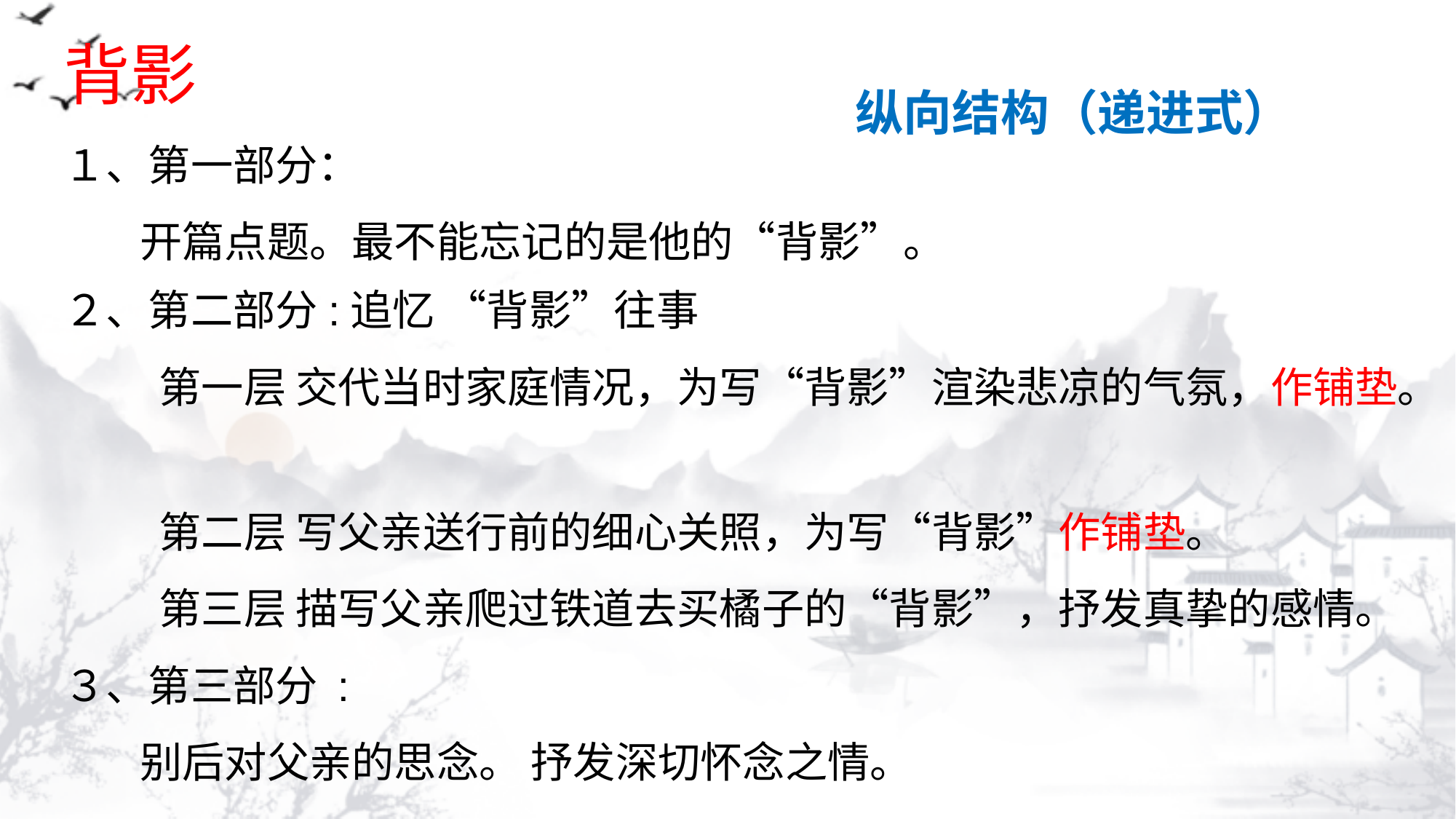

背影
１、第一部分：
       开篇点题。最不能忘记的是他的“背影”。
２、第二部分:追忆 “背影”往事
         第一层 交代当时家庭情况，为写“背影”渲染悲凉的气氛，作铺垫。
         第二层 写父亲送行前的细心关照，为写“背影”作铺垫。
         第三层 描写父亲爬过铁道去买橘子的“背影”，抒发真挚的感情。
３、第三部分 :
       别后对父亲的思念。 抒发深切怀念之情。

纵向结构（递进式）